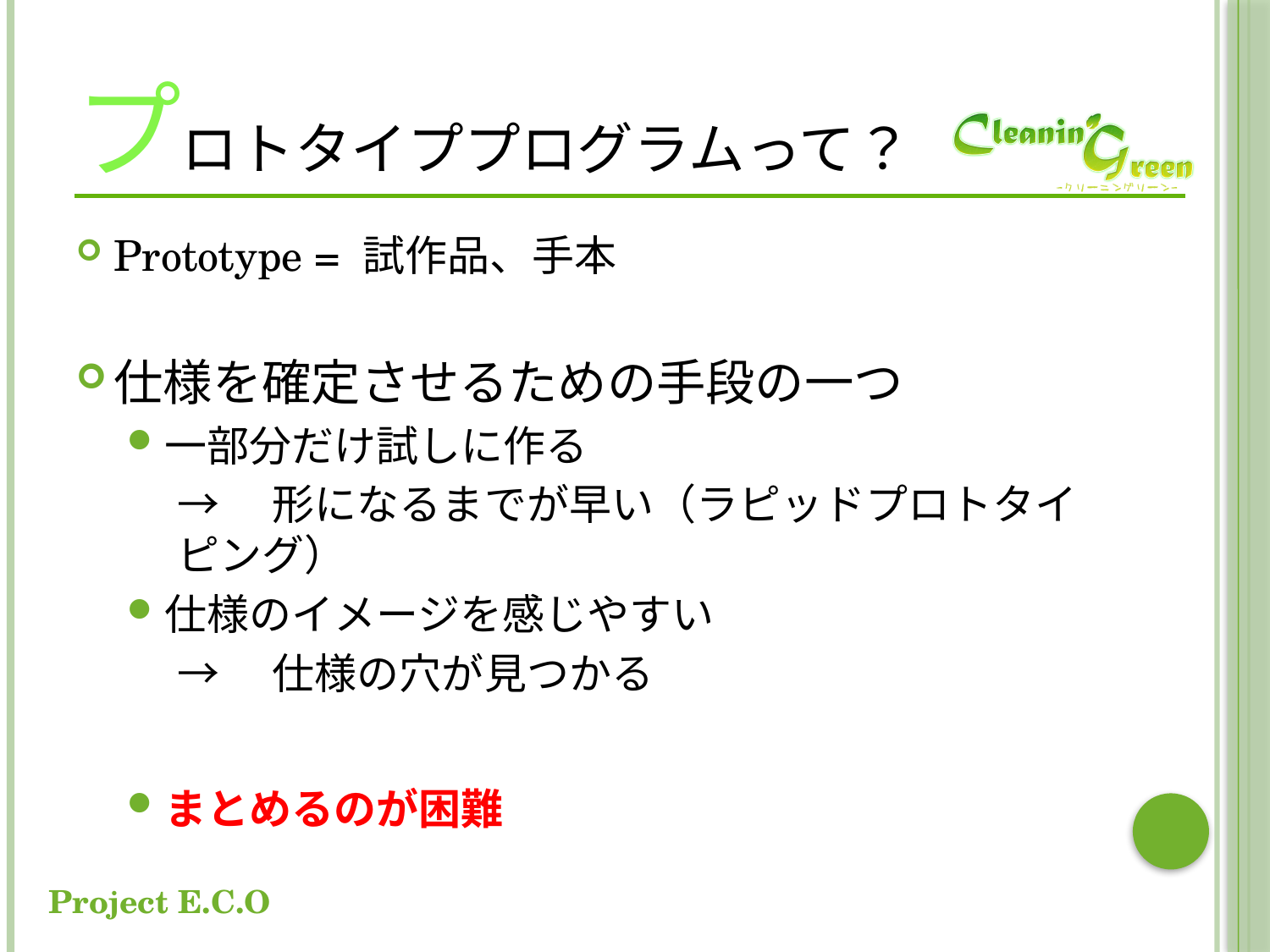

# プロトタイププログラムって？
Prototype = 試作品、手本

仕様を確定させるための手段の一つ
一部分だけ試しに作る
→　形になるまでが早い（ラピッドプロトタイピング）
仕様のイメージを感じやすい
→　仕様の穴が見つかる

まとめるのが困難